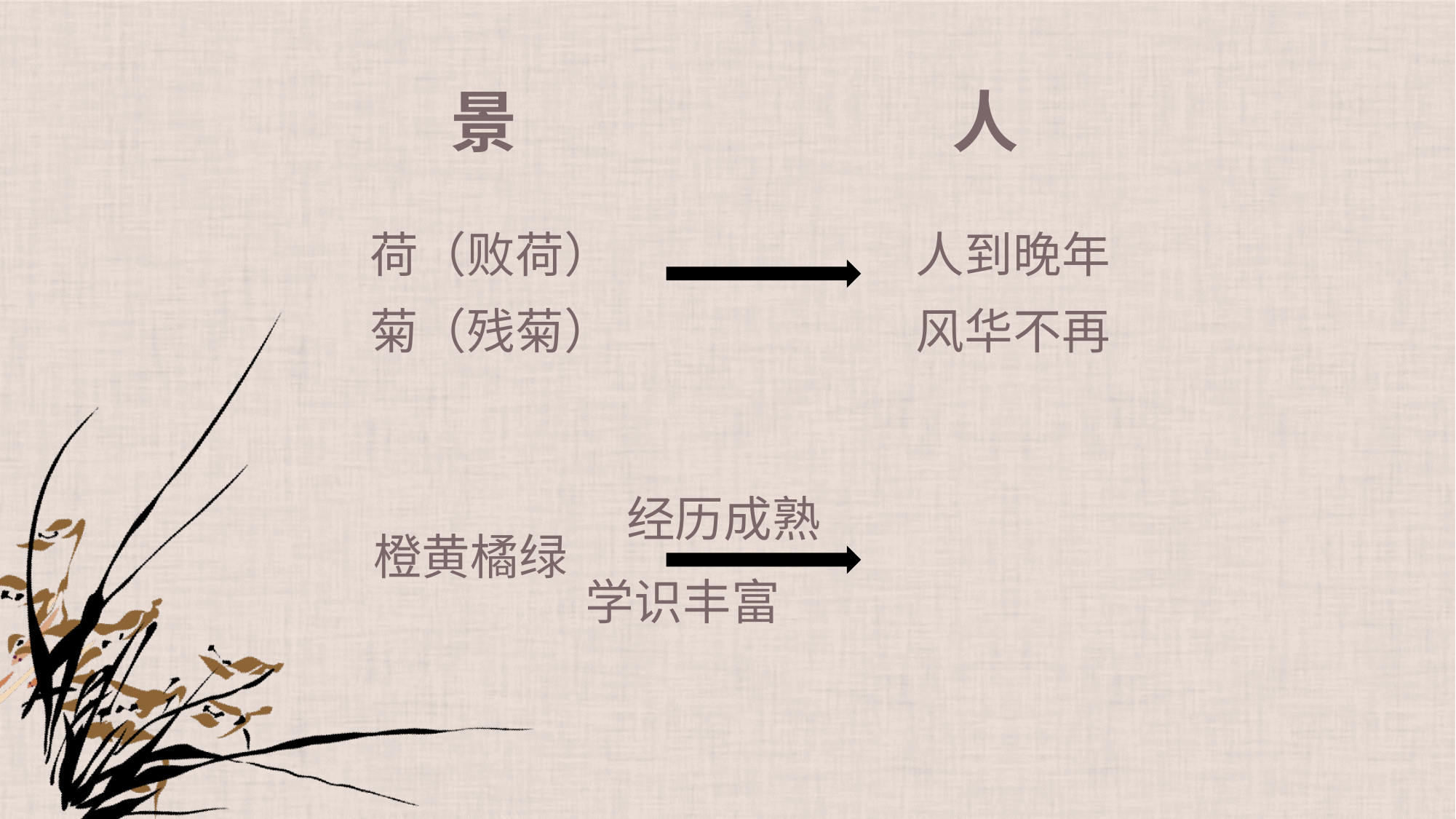

景
人
荷（败荷）
菊（残菊）
人到晚年
风华不再

　　                      经历成熟
                          学识丰富
橙黄橘绿